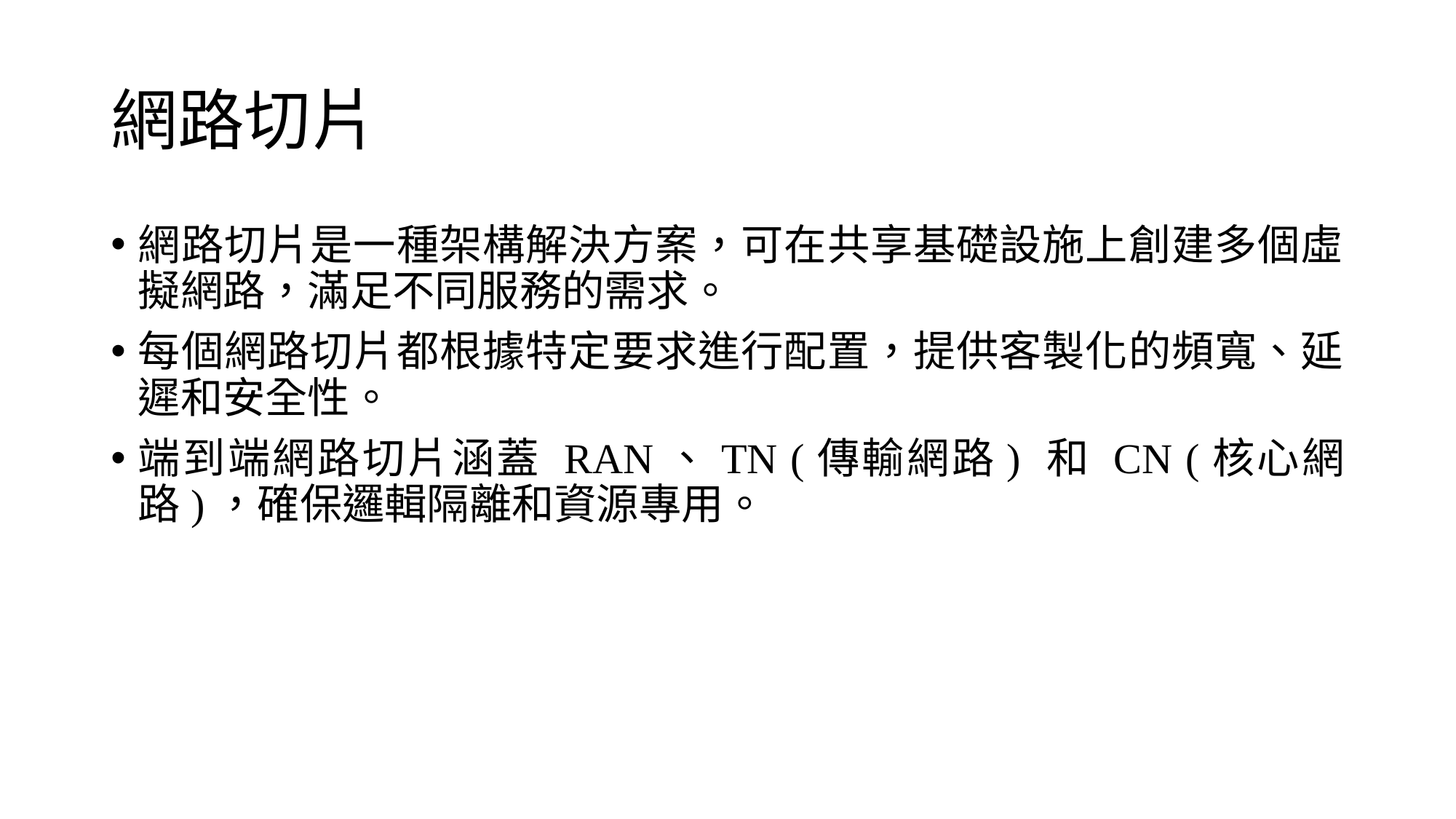

# 網路切片
網路切片是一種架構解決方案，可在共享基礎設施上創建多個虛擬網路，滿足不同服務的需求。
每個網路切片都根據特定要求進行配置，提供客製化的頻寬、延遲和安全性。
端到端網路切片涵蓋 RAN、TN (傳輸網路) 和 CN (核心網路)，確保邏輯隔離和資源專用。